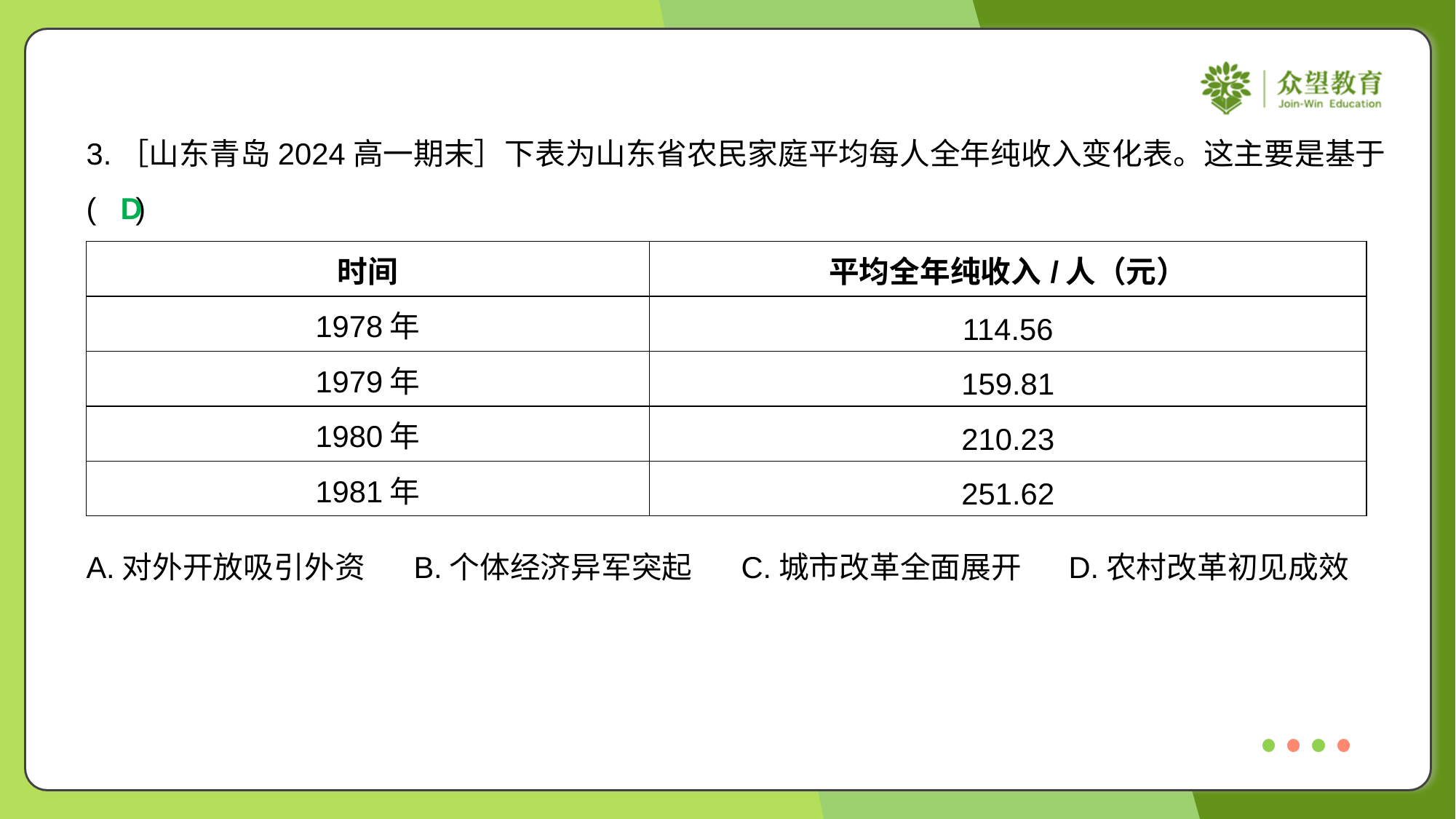

3.［山东青岛2024高一期末］下表为山东省农民家庭平均每人全年纯收入变化表。这主要是基于
(     )
D
| 时间 | 平均全年纯收入/人（元） |
| --- | --- |
| 1978年 | 114.56 |
| 1979年 | 159.81 |
| 1980年 | 210.23 |
| 1981年 | 251.62 |
A.对外开放吸引外资	B.个体经济异军突起	C.城市改革全面展开	D.农村改革初见成效